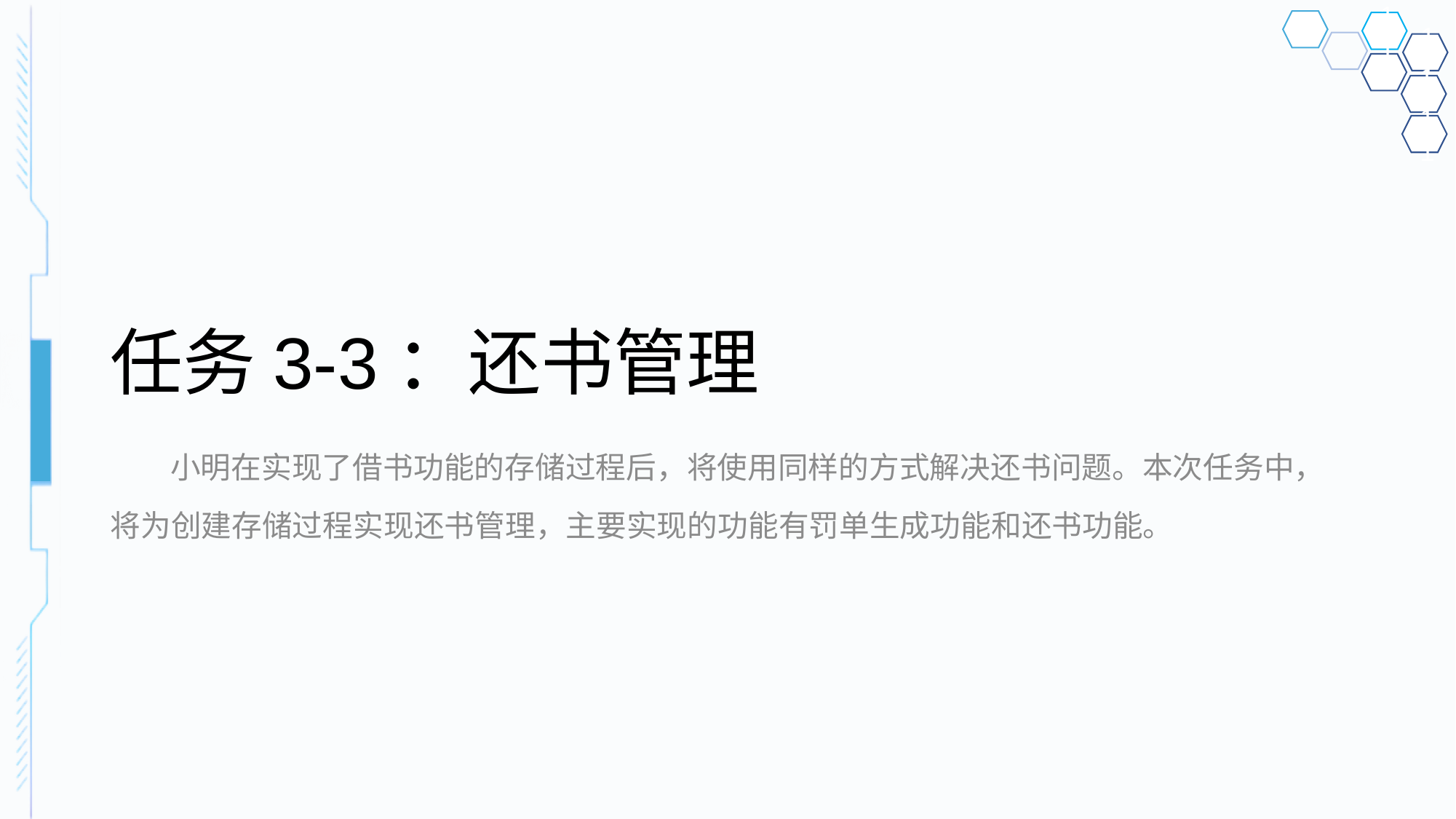

# 任务3-3：还书管理
小明在实现了借书功能的存储过程后，将使用同样的方式解决还书问题。本次任务中，将为创建存储过程实现还书管理，主要实现的功能有罚单生成功能和还书功能。